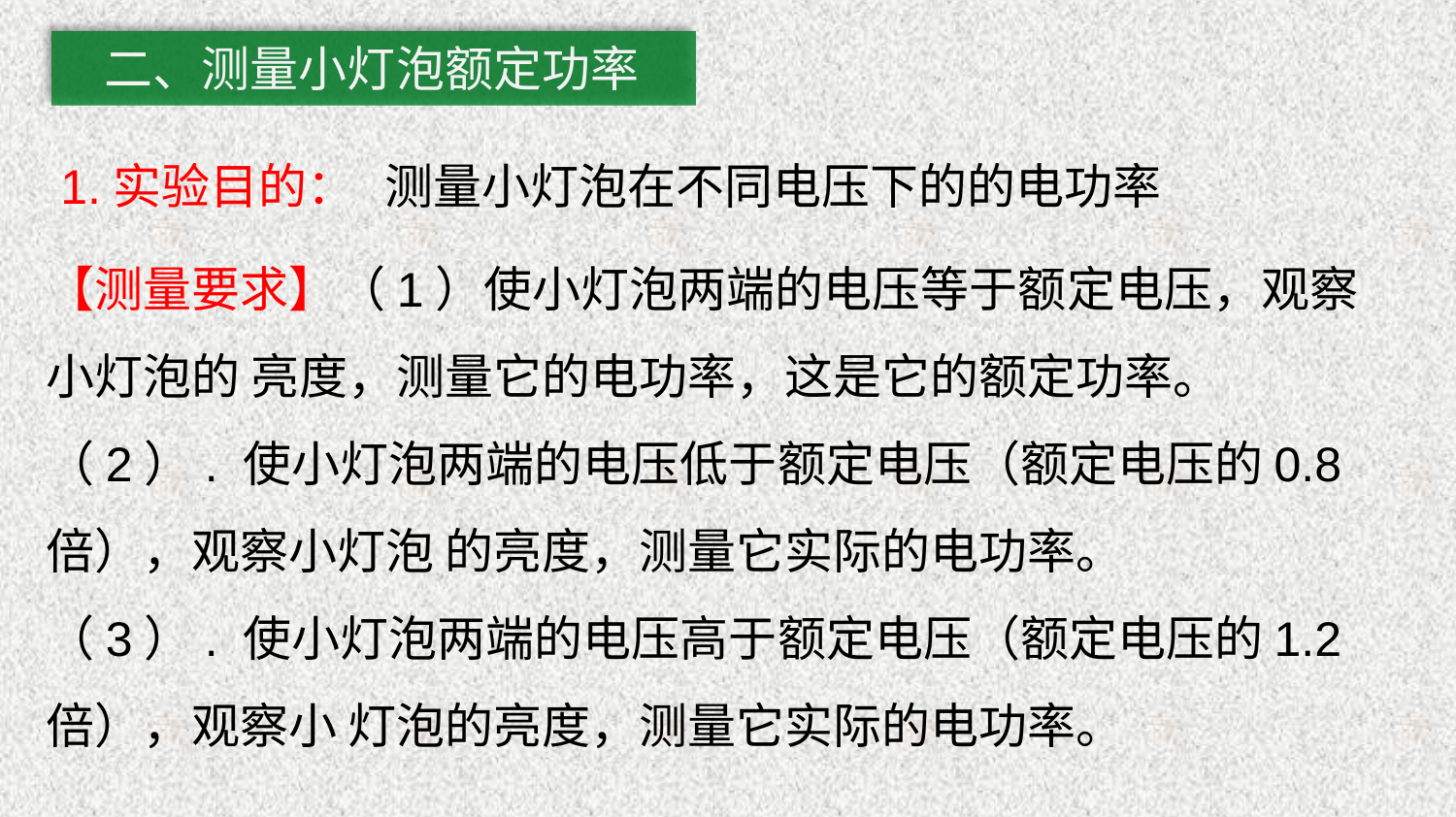

二、测量小灯泡额定功率

1.实验目的：
测量小灯泡在不同电压下的的电功率
【测量要求】（1）使小灯泡两端的电压等于额定电压，观察小灯泡的 亮度，测量它的电功率，这是它的额定功率。
（2）. 使小灯泡两端的电压低于额定电压（额定电压的0.8倍），观察小灯泡 的亮度，测量它实际的电功率。
（3）. 使小灯泡两端的电压高于额定电压（额定电压的1.2倍），观察小 灯泡的亮度，测量它实际的电功率。